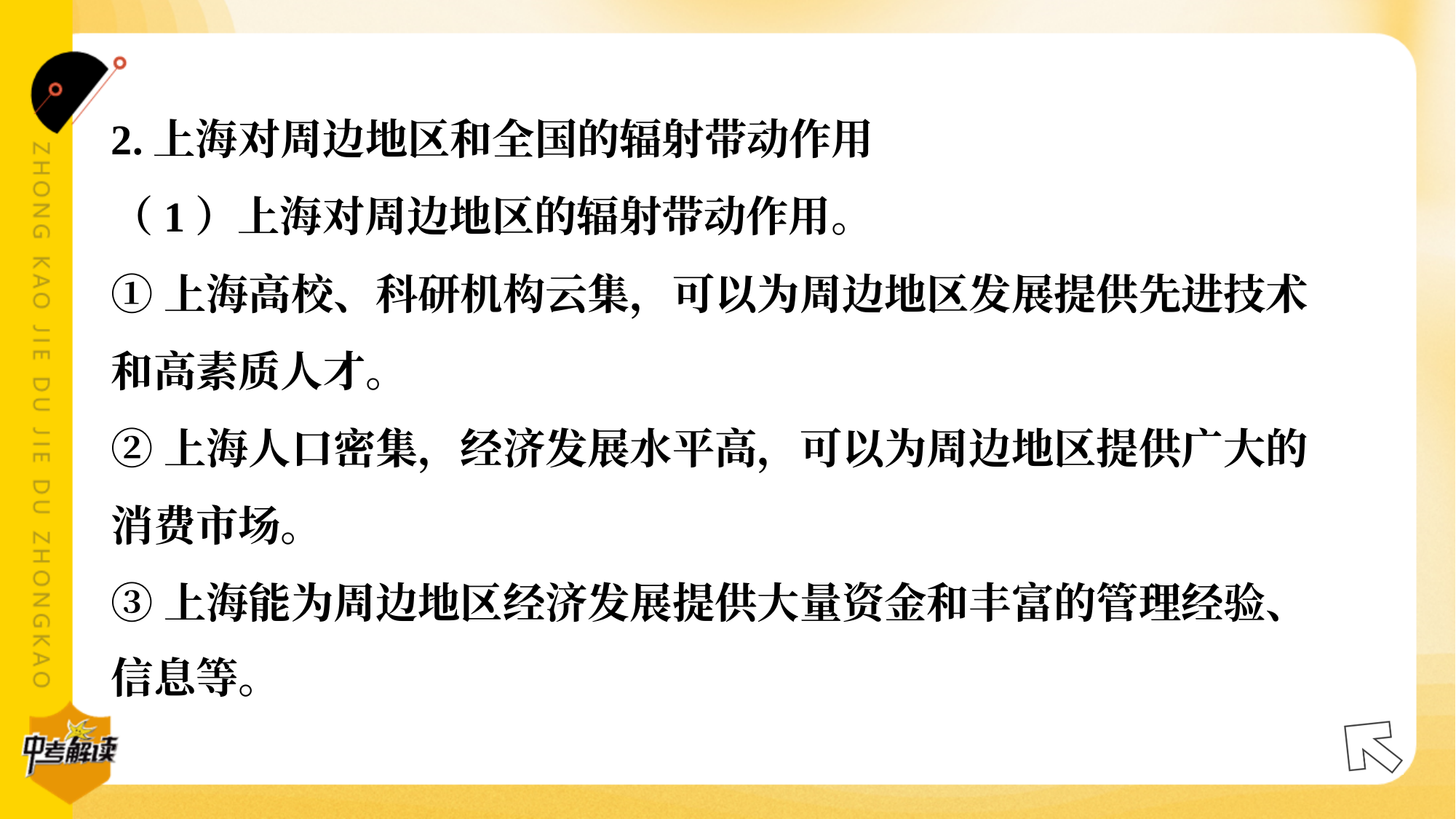

2.上海对周边地区和全国的辐射带动作用
（1）上海对周边地区的辐射带动作用。
①上海高校、科研机构云集，可以为周边地区发展提供先进技术
和高素质人才。
②上海人口密集，经济发展水平高，可以为周边地区提供广大的
消费市场。
③上海能为周边地区经济发展提供大量资金和丰富的管理经验、
信息等。